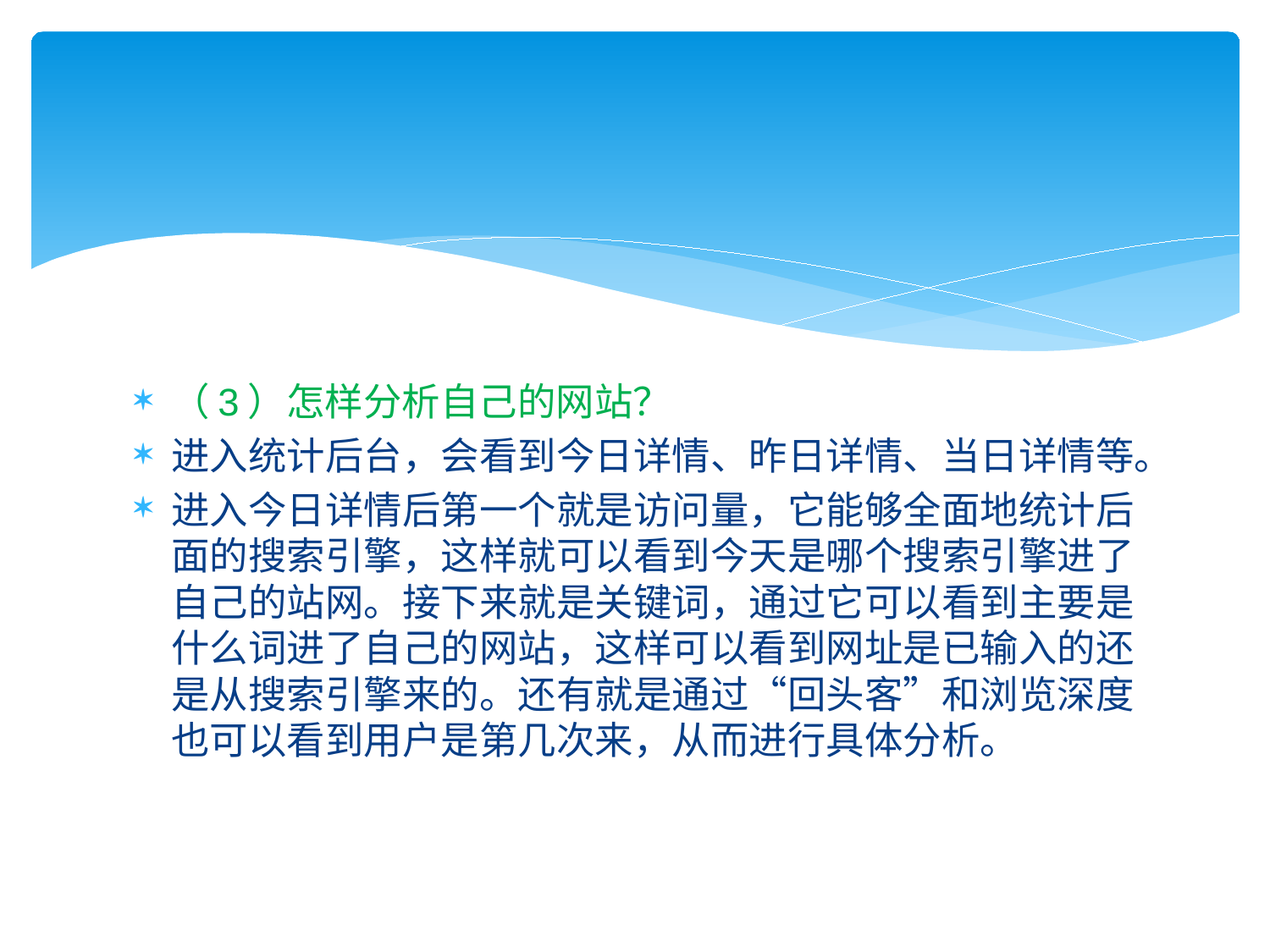

（3）怎样分析自己的网站？
进入统计后台，会看到今日详情、昨日详情、当日详情等。
进入今日详情后第一个就是访问量，它能够全面地统计后面的搜索引擎，这样就可以看到今天是哪个搜索引擎进了自己的站网。接下来就是关键词，通过它可以看到主要是什么词进了自己的网站，这样可以看到网址是已输入的还是从搜索引擎来的。还有就是通过“回头客”和浏览深度也可以看到用户是第几次来，从而进行具体分析。